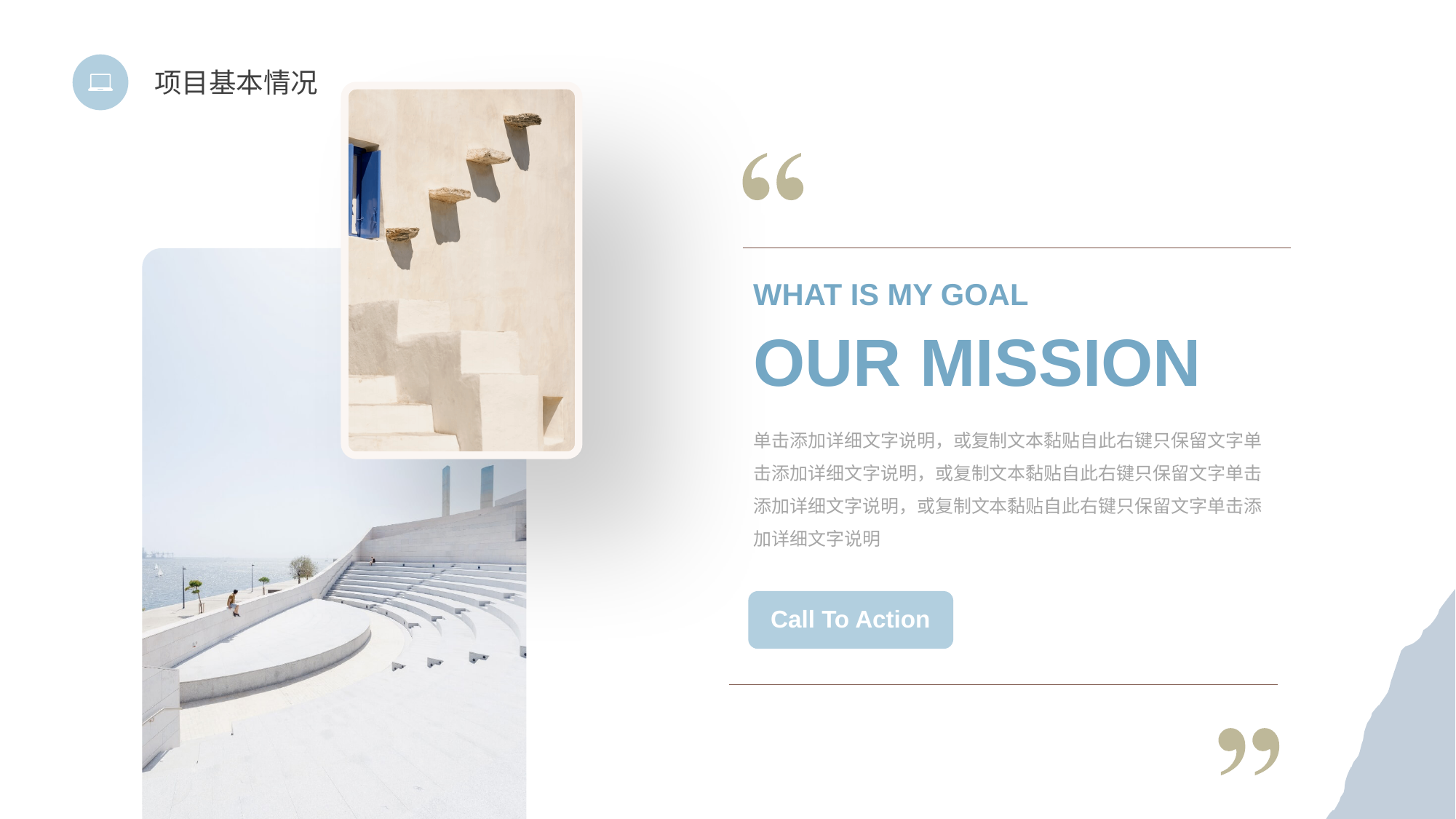

项目基本情况

WHAT IS MY GOAL
OUR MISSION
单击添加详细文字说明，或复制文本黏贴自此右键只保留文字单击添加详细文字说明，或复制文本黏贴自此右键只保留文字单击添加详细文字说明，或复制文本黏贴自此右键只保留文字单击添加详细文字说明

Call To Action